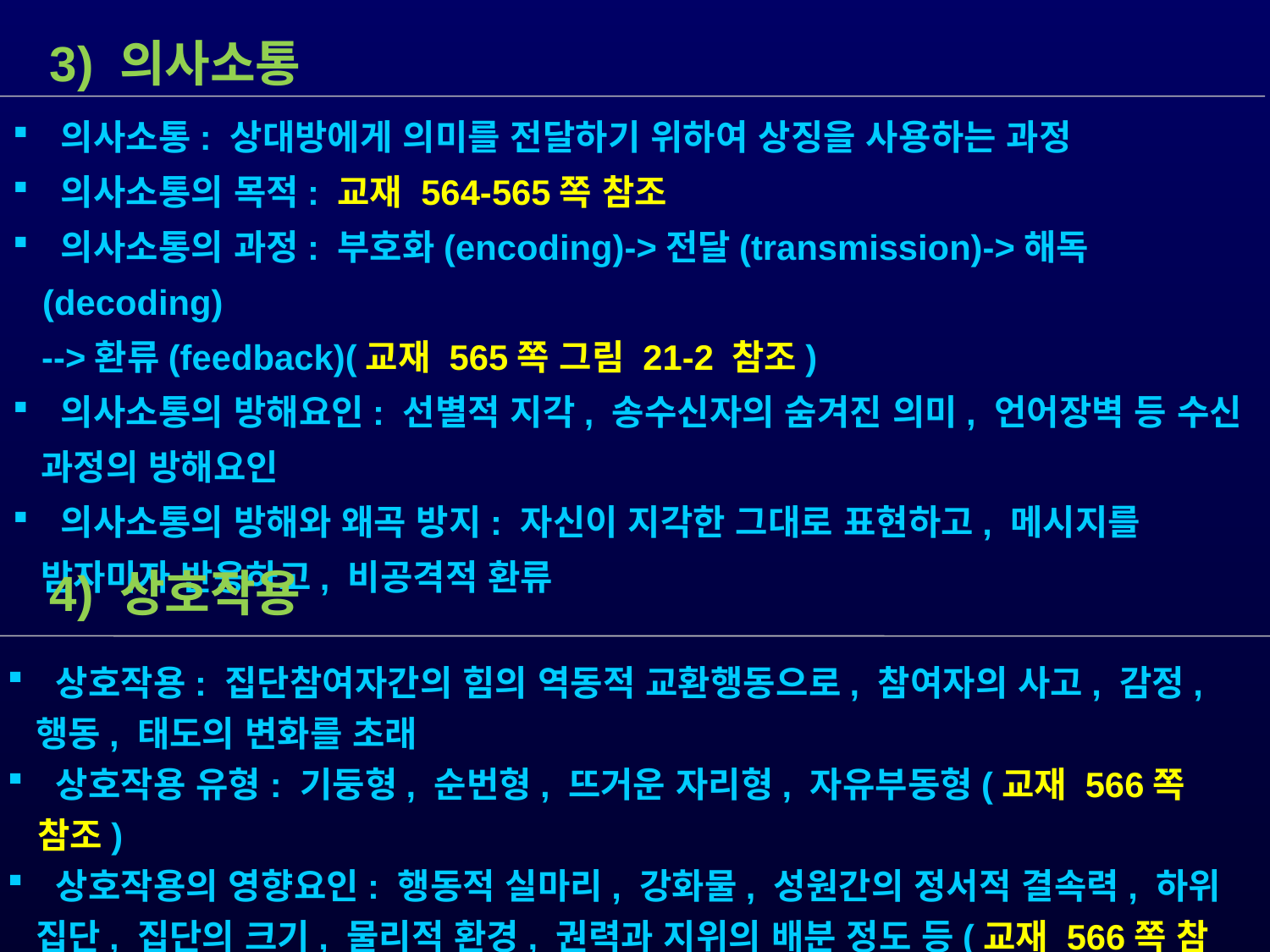

3) 의사소통
 의사소통: 상대방에게 의미를 전달하기 위하여 상징을 사용하는 과정
 의사소통의 목적: 교재 564-565쪽 참조
 의사소통의 과정: 부호화(encoding)->전달(transmission)->해독(decoding)
   -->환류(feedback)(교재 565쪽 그림 21-2 참조)
 의사소통의 방해요인: 선별적 지각, 송수신자의 숨겨진 의미, 언어장벽 등 수신
  과정의 방해요인
 의사소통의 방해와 왜곡 방지: 자신이 지각한 그대로 표현하고, 메시지를
  받자마자 반응하고, 비공격적 환류

  4) 상호작용

 상호작용: 집단참여자간의 힘의 역동적 교환행동으로, 참여자의 사고, 감정,
  행동, 태도의 변화를 초래
 상호작용 유형: 기둥형, 순번형, 뜨거운 자리형, 자유부동형(교재 566쪽 참조)
 상호작용의 영향요인: 행동적 실마리, 강화물, 성원간의 정서적 결속력, 하위
  집단, 집단의 크기, 물리적 환경, 권력과 지위의 배분 정도 등(교재 566쪽 참조)